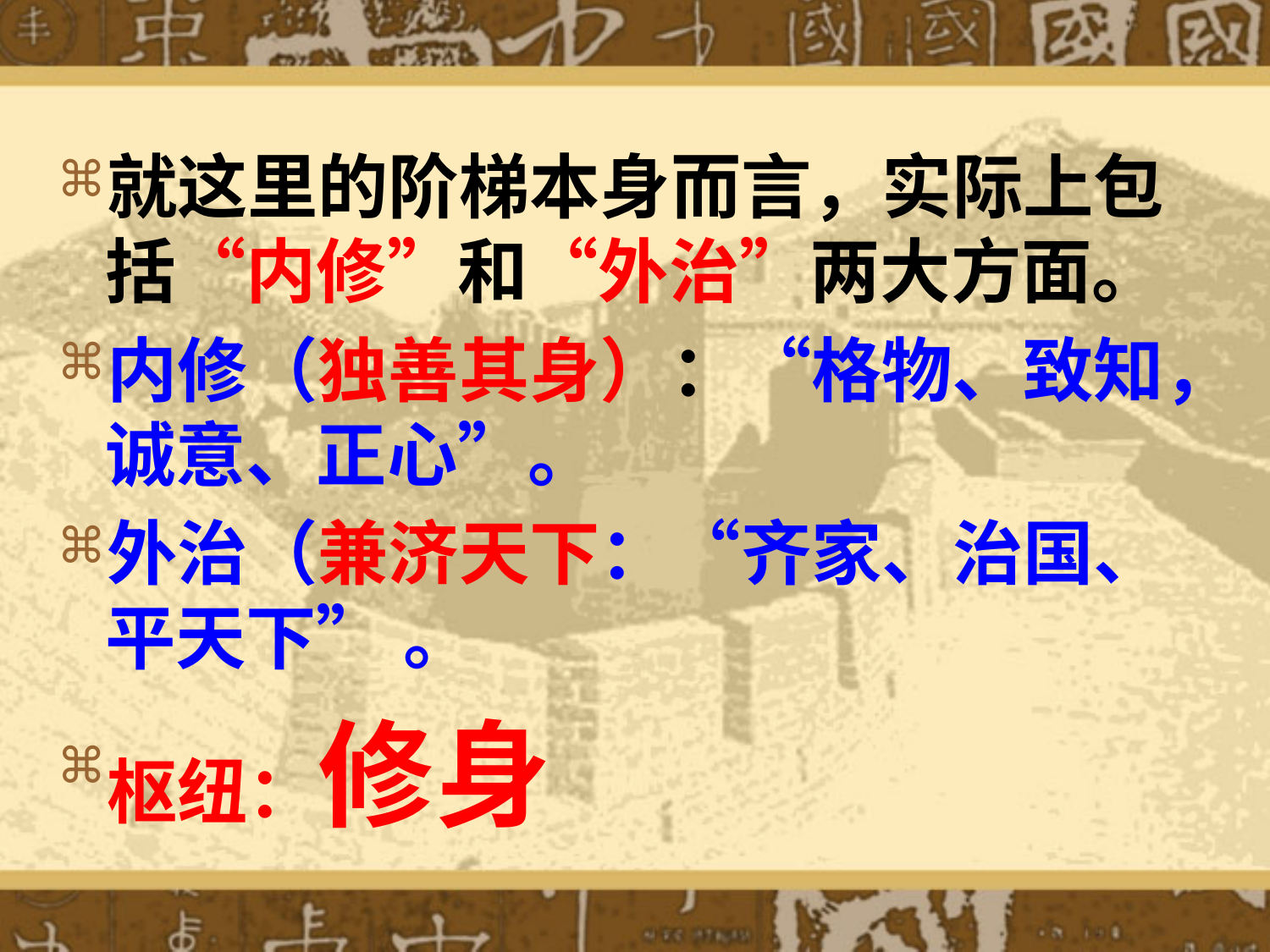

就这里的阶梯本身而言，实际上包括“内修”和“外治”两大方面。
内修（独善其身）：“格物、致知，诚意、正心”。
外治（兼济天下：“齐家、治国、平天下” 。
枢纽：修身